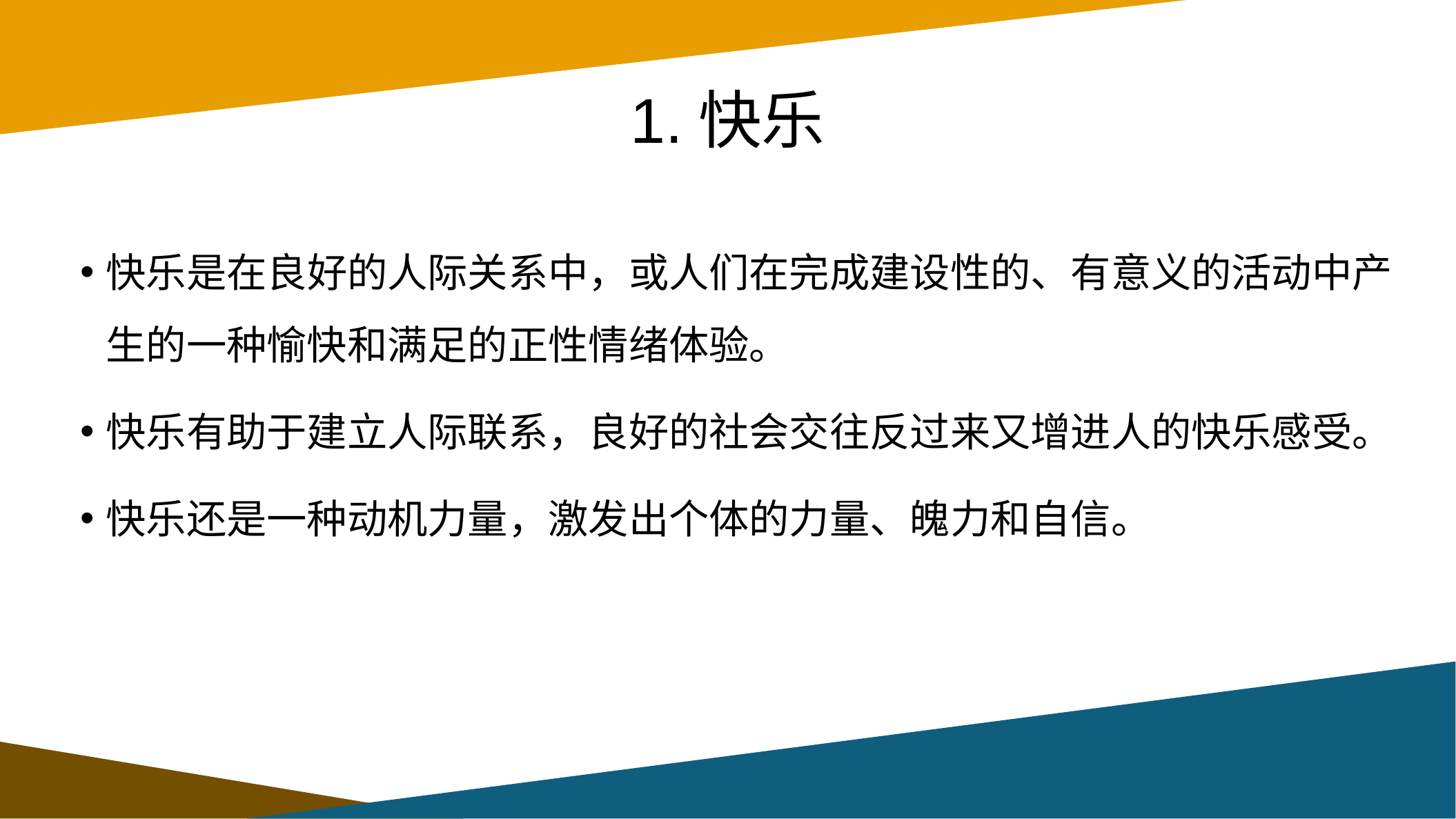

# 1.快乐
快乐是在良好的人际关系中，或人们在完成建设性的、有意义的活动中产生的一种愉快和满足的正性情绪体验。
快乐有助于建立人际联系，良好的社会交往反过来又增进人的快乐感受。
快乐还是一种动机力量，激发出个体的力量、魄力和自信。